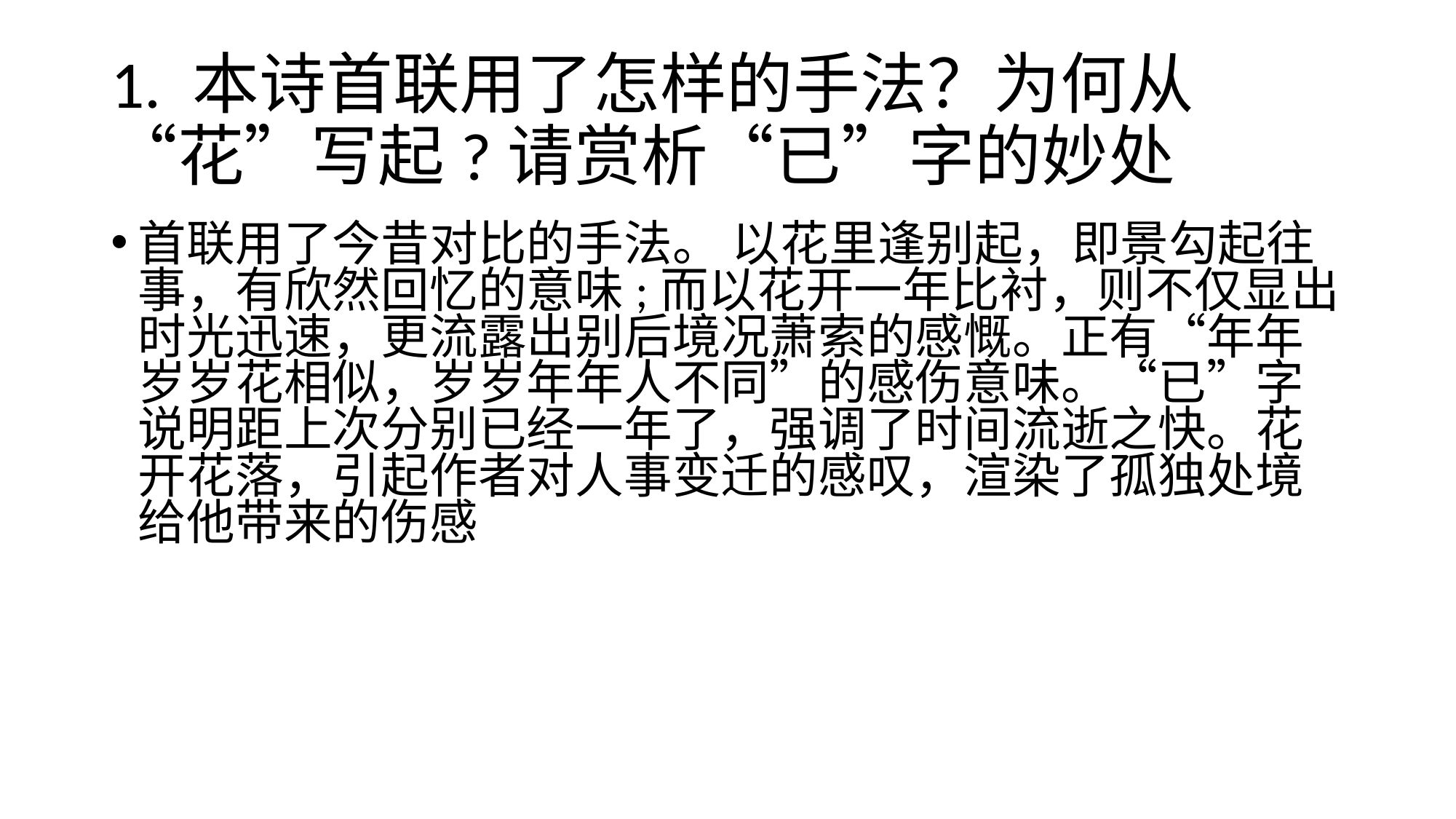

# 1. 本诗首联用了怎样的手法？为何从“花”写起?请赏析“已”字的妙处
首联用了今昔对比的手法。 以花里逢别起，即景勾起往事，有欣然回忆的意味;而以花开一年比衬，则不仅显出时光迅速，更流露出别后境况萧索的感慨。正有“年年岁岁花相似，岁岁年年人不同”的感伤意味。“已”字说明距上次分别已经一年了，强调了时间流逝之快。花开花落，引起作者对人事变迁的感叹，渲染了孤独处境给他带来的伤感